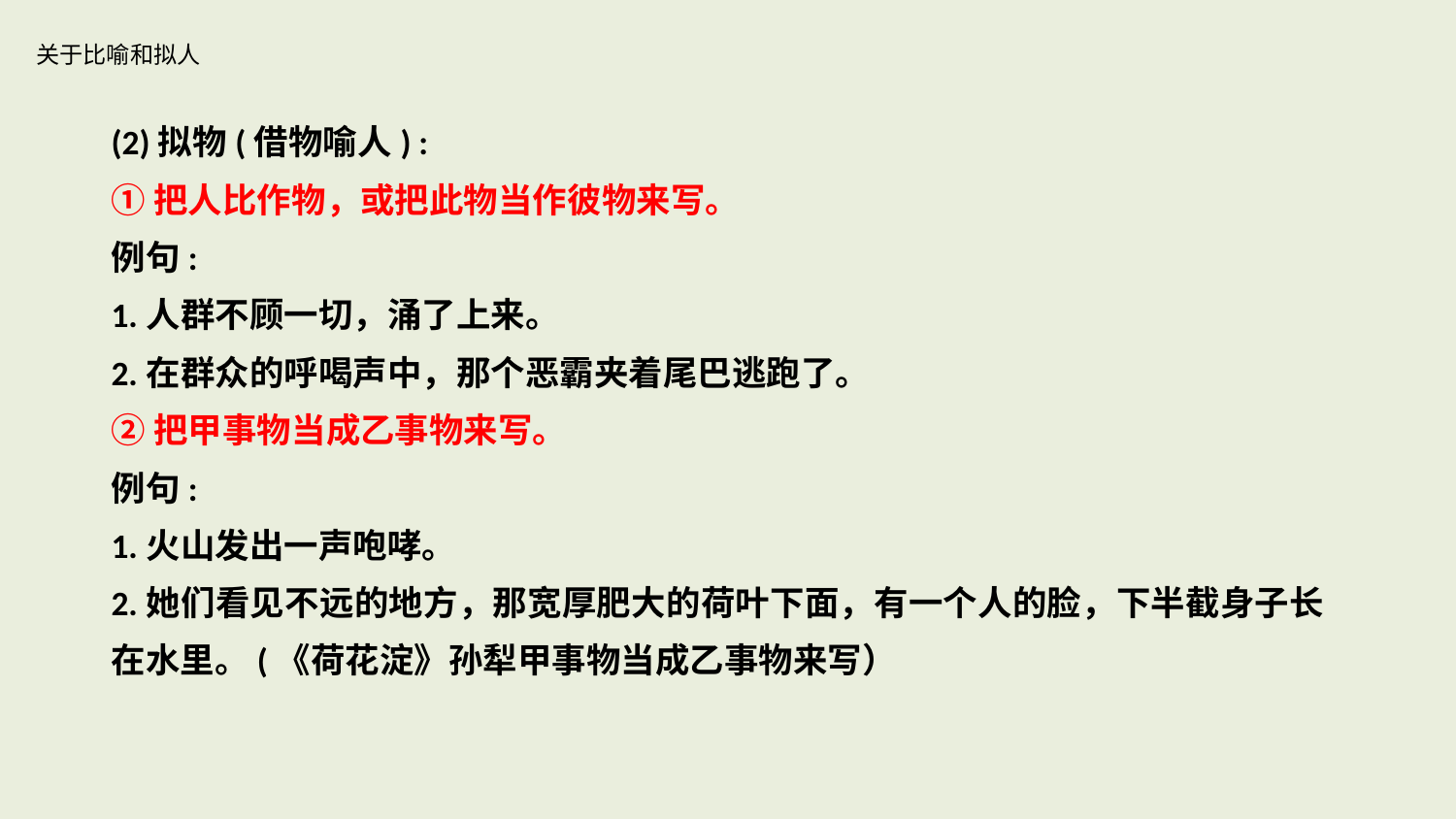

# 关于比喻和拟人
(2)拟物(借物喻人) :
①把人比作物，或把此物当作彼物来写。
例句:
1.人群不顾一切，涌了上来。
2.在群众的呼喝声中，那个恶霸夹着尾巴逃跑了。
②把甲事物当成乙事物来写。
例句:
1.火山发出一声咆哮。
2.她们看见不远的地方，那宽厚肥大的荷叶下面，有一个人的脸，下半截身子长在水里。(《荷花淀》孙犁甲事物当成乙事物来写）